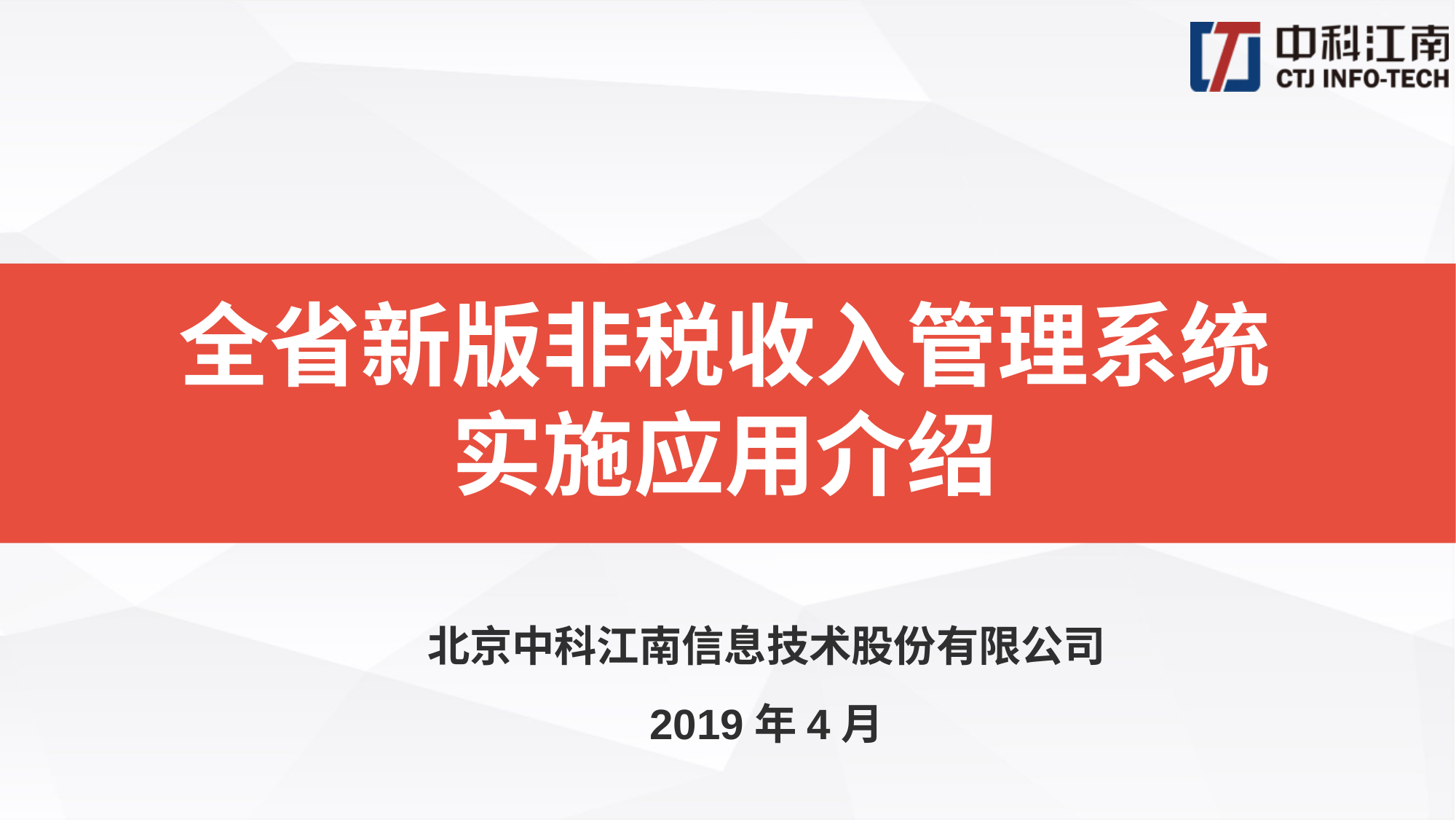

# 全省新版非税收入管理系统 实施应用介绍
北京中科江南信息技术股份有限公司
2019年4月